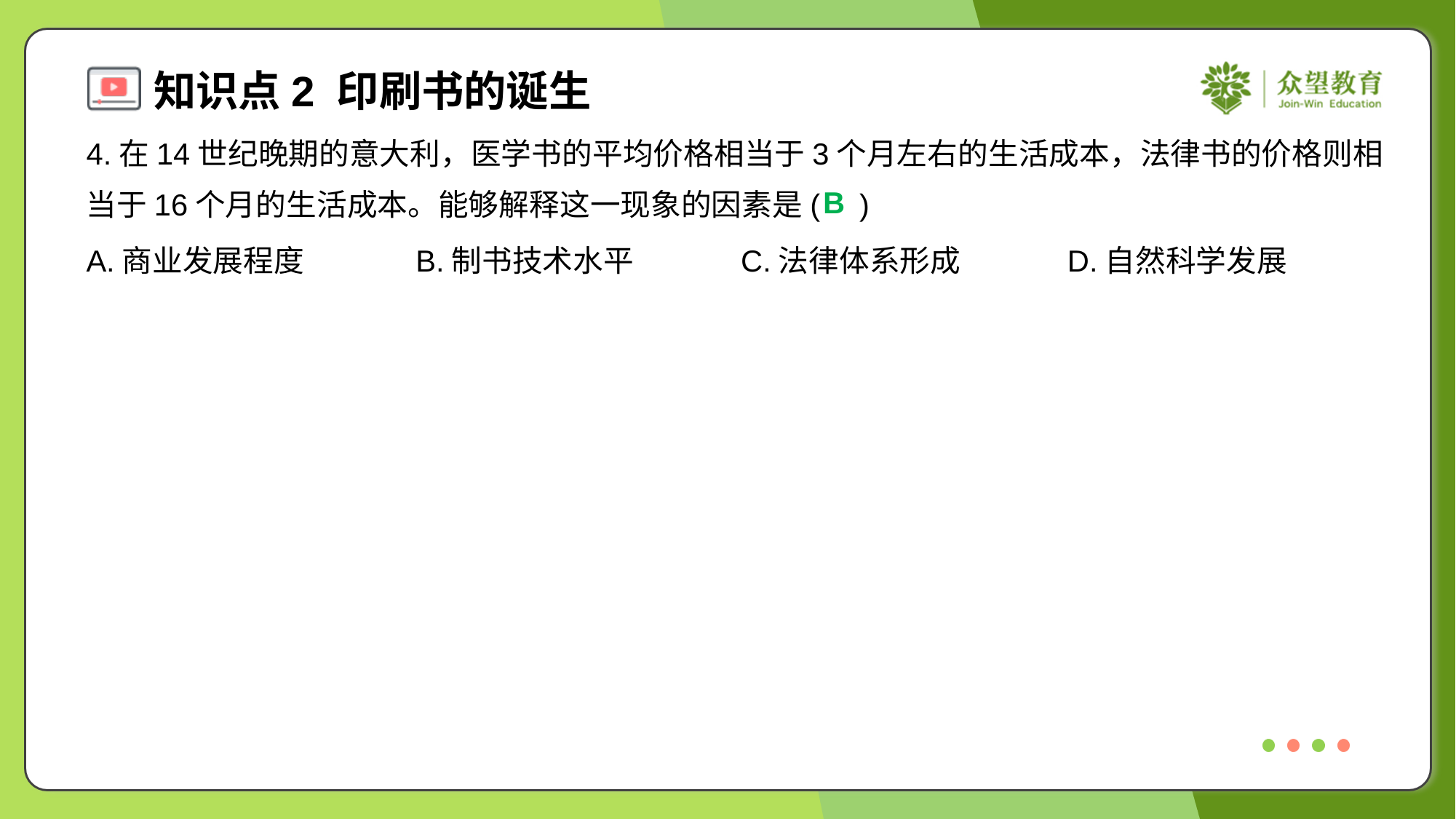

4.在14世纪晚期的意大利，医学书的平均价格相当于3个月左右的生活成本，法律书的价格则相
当于16个月的生活成本。能够解释这一现象的因素是(     )
B
A.商业发展程度	B.制书技术水平	C.法律体系形成	D.自然科学发展